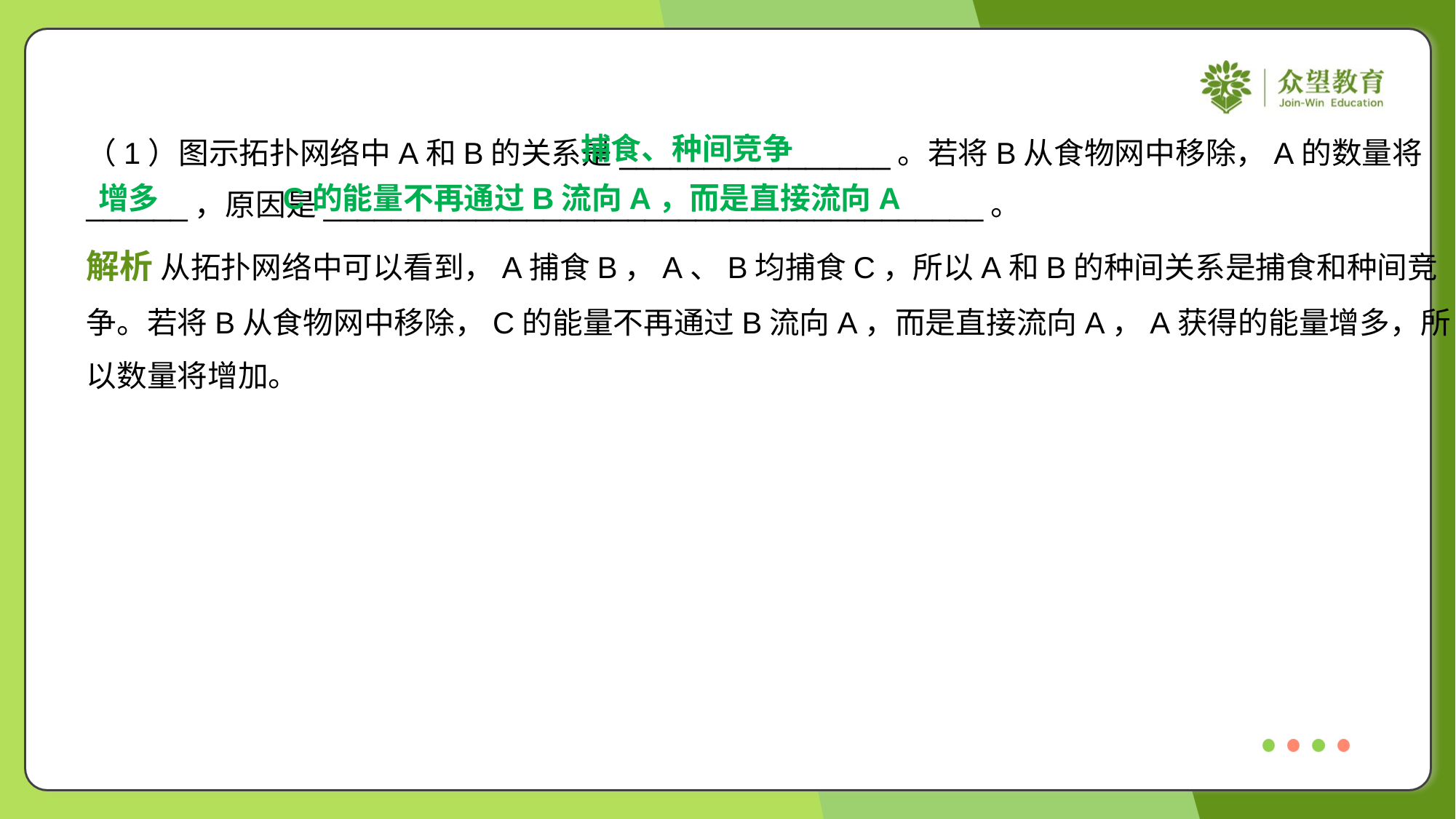

捕食、种间竞争
（1）图示拓扑网络中A和B的关系是________________。若将B从食物网中移除，A的数量将
______，原因是_______________________________________。
增多
C的能量不再通过B流向A，而是直接流向A
解析 从拓扑网络中可以看到，A捕食B，A、B均捕食C，所以A和B的种间关系是捕食和种间竞
争。若将B从食物网中移除，C的能量不再通过B流向A，而是直接流向A，A获得的能量增多，所
以数量将增加。